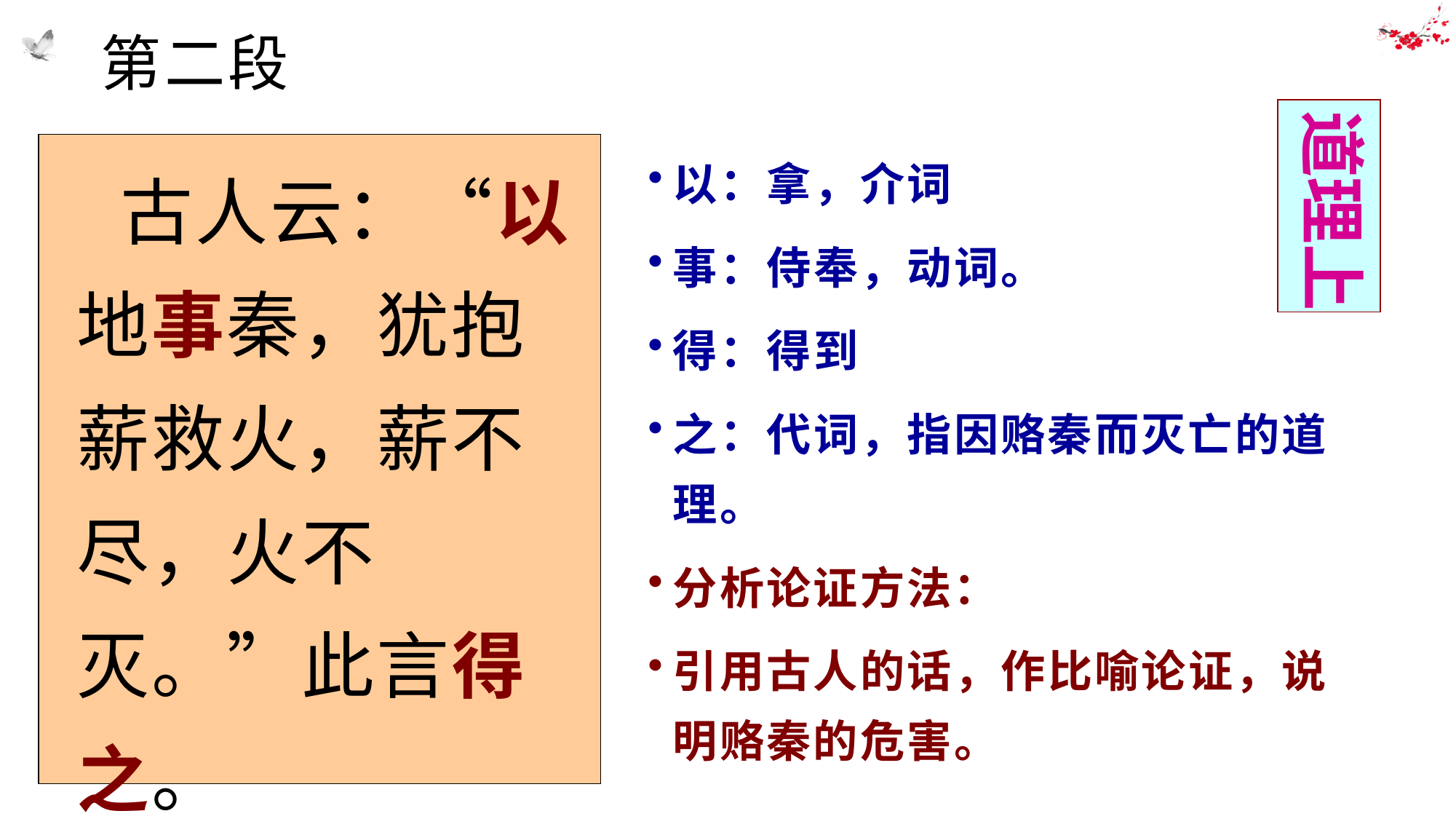

# 第二段
道理上
    古人云：“以地事秦，犹抱薪救火，薪不尽，火不灭。”此言得之。
以：拿，介词
事：侍奉，动词。
得：得到
之：代词，指因赂秦而灭亡的道理。
分析论证方法：
引用古人的话，作比喻论证，说明赂秦的危害。